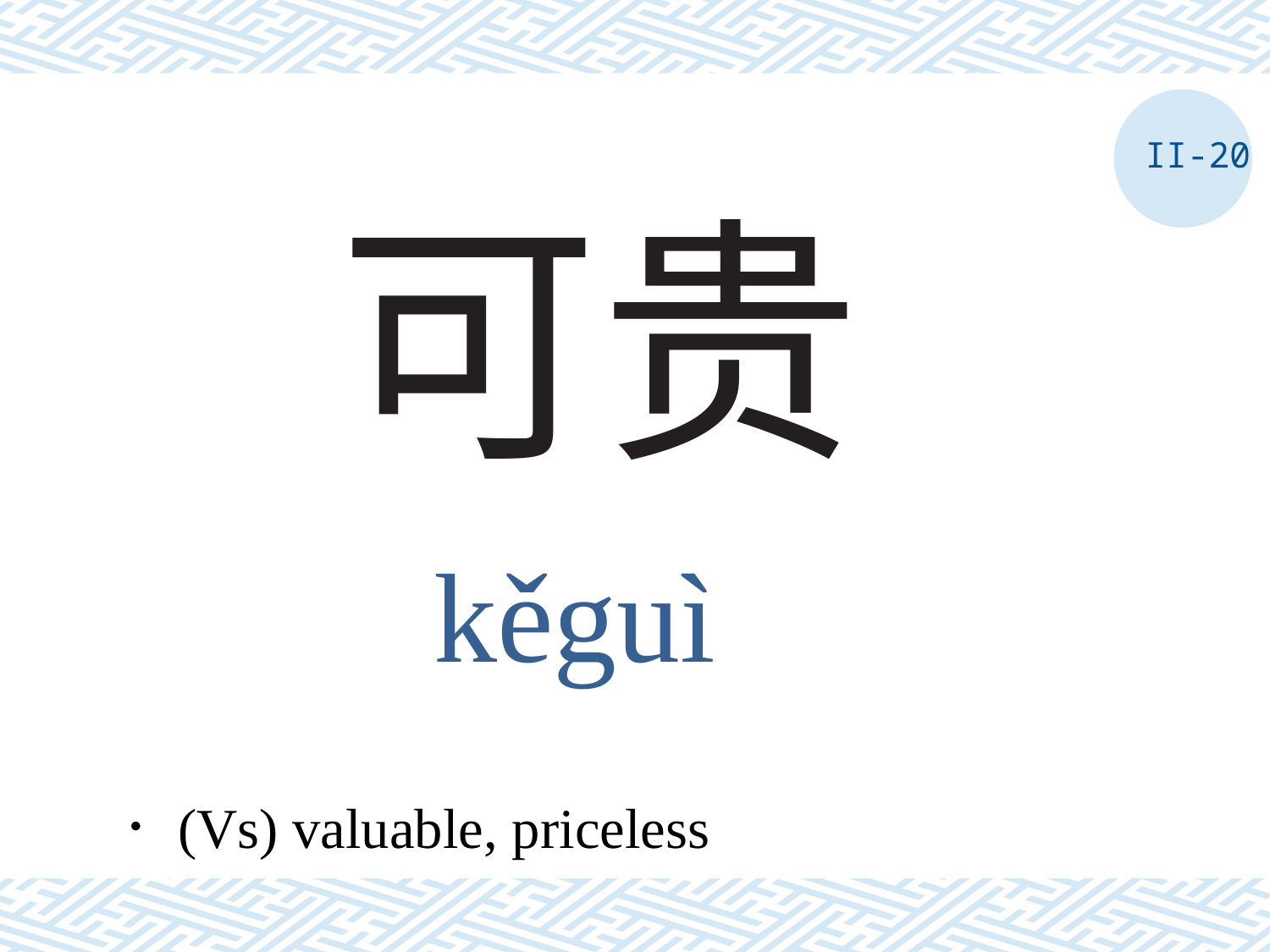

II-20

# 可贵
kěguì
．(Vs) valuable, priceless